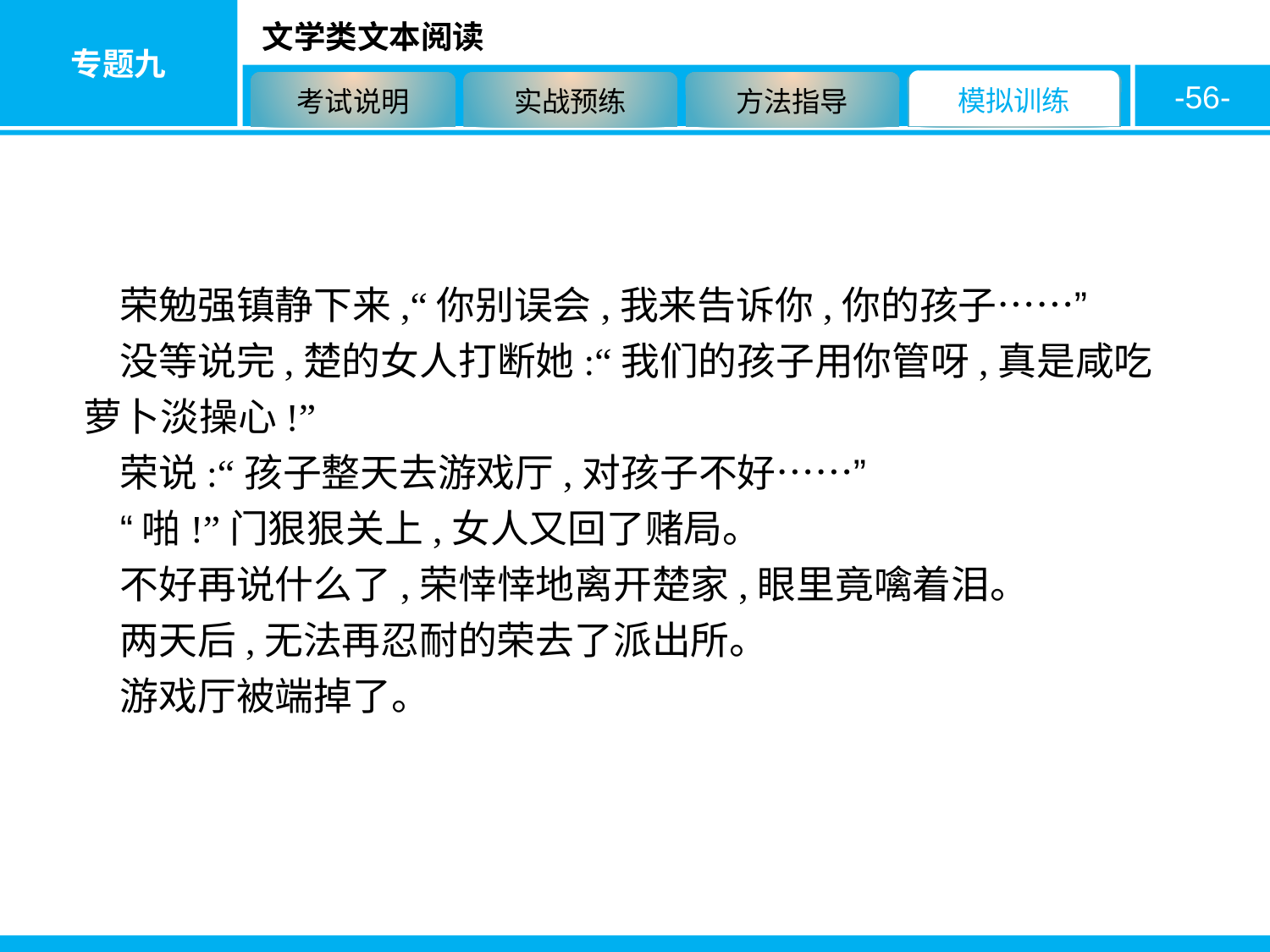

-56-
荣勉强镇静下来,“你别误会,我来告诉你,你的孩子……”
没等说完,楚的女人打断她:“我们的孩子用你管呀,真是咸吃萝卜淡操心!”
荣说:“孩子整天去游戏厅,对孩子不好……”
“啪!”门狠狠关上,女人又回了赌局。
不好再说什么了,荣悻悻地离开楚家,眼里竟噙着泪。
两天后,无法再忍耐的荣去了派出所。
游戏厅被端掉了。